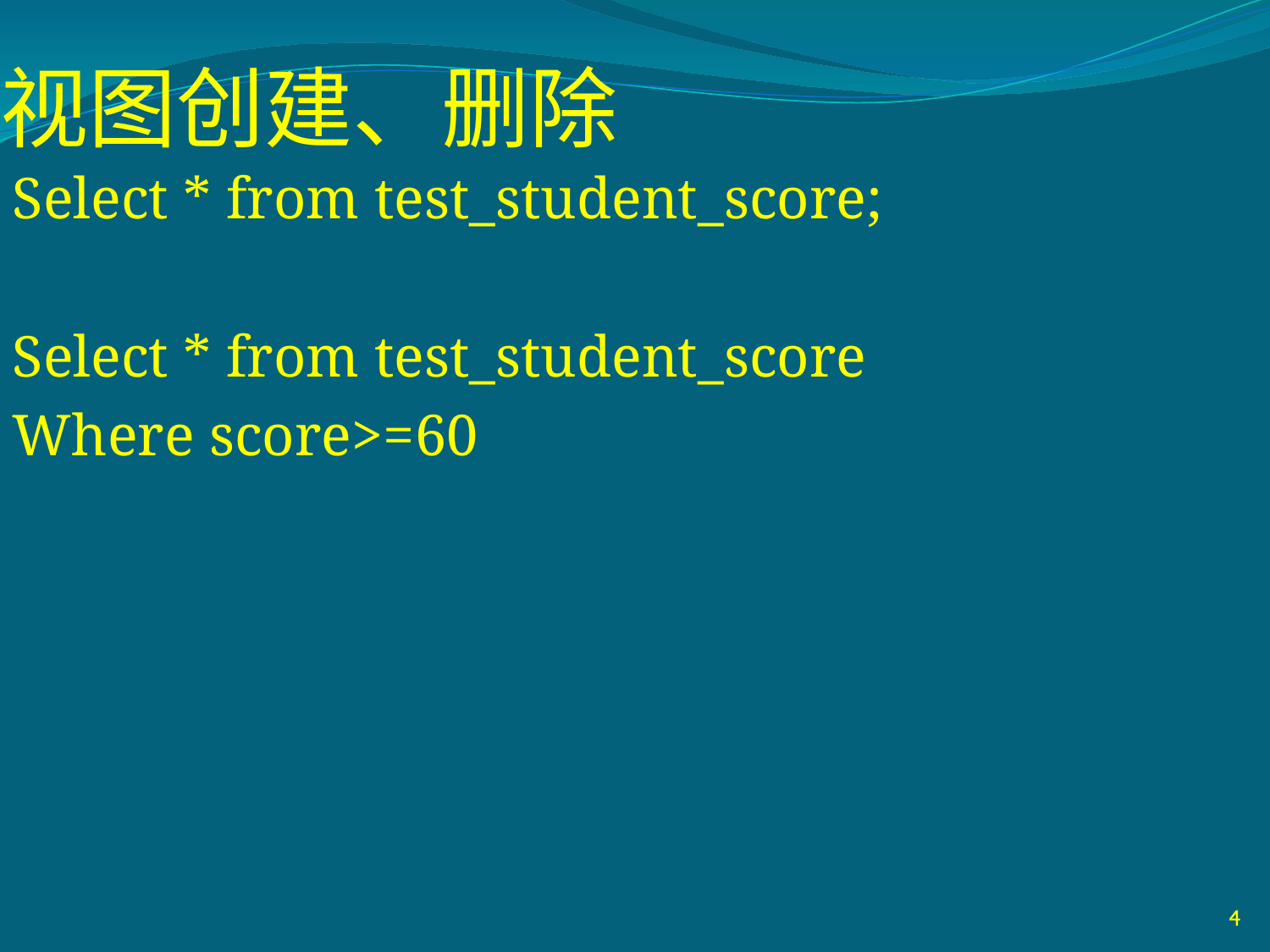

# 视图创建、删除
Select * from test_student_score;

Select * from test_student_score
Where score>=60

4